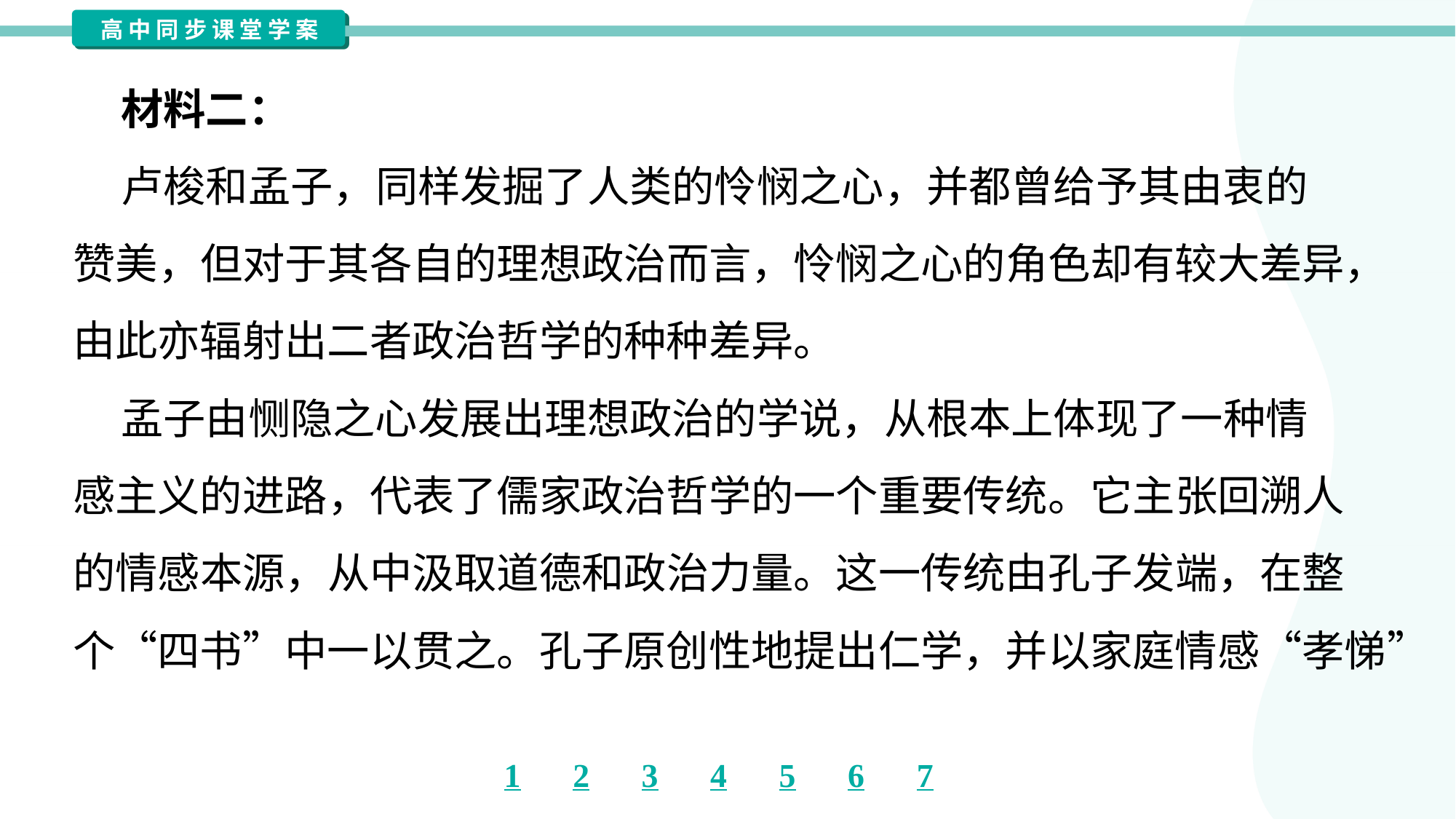

材料二：
    卢梭和孟子，同样发掘了人类的怜悯之心，并都曾给予其由衷的
赞美，但对于其各自的理想政治而言，怜悯之心的角色却有较大差异，
由此亦辐射出二者政治哲学的种种差异。
    孟子由恻隐之心发展出理想政治的学说，从根本上体现了一种情
感主义的进路，代表了儒家政治哲学的一个重要传统。它主张回溯人
的情感本源，从中汲取道德和政治力量。这一传统由孔子发端，在整
个“四书”中一以贯之。孔子原创性地提出仁学，并以家庭情感“孝悌”